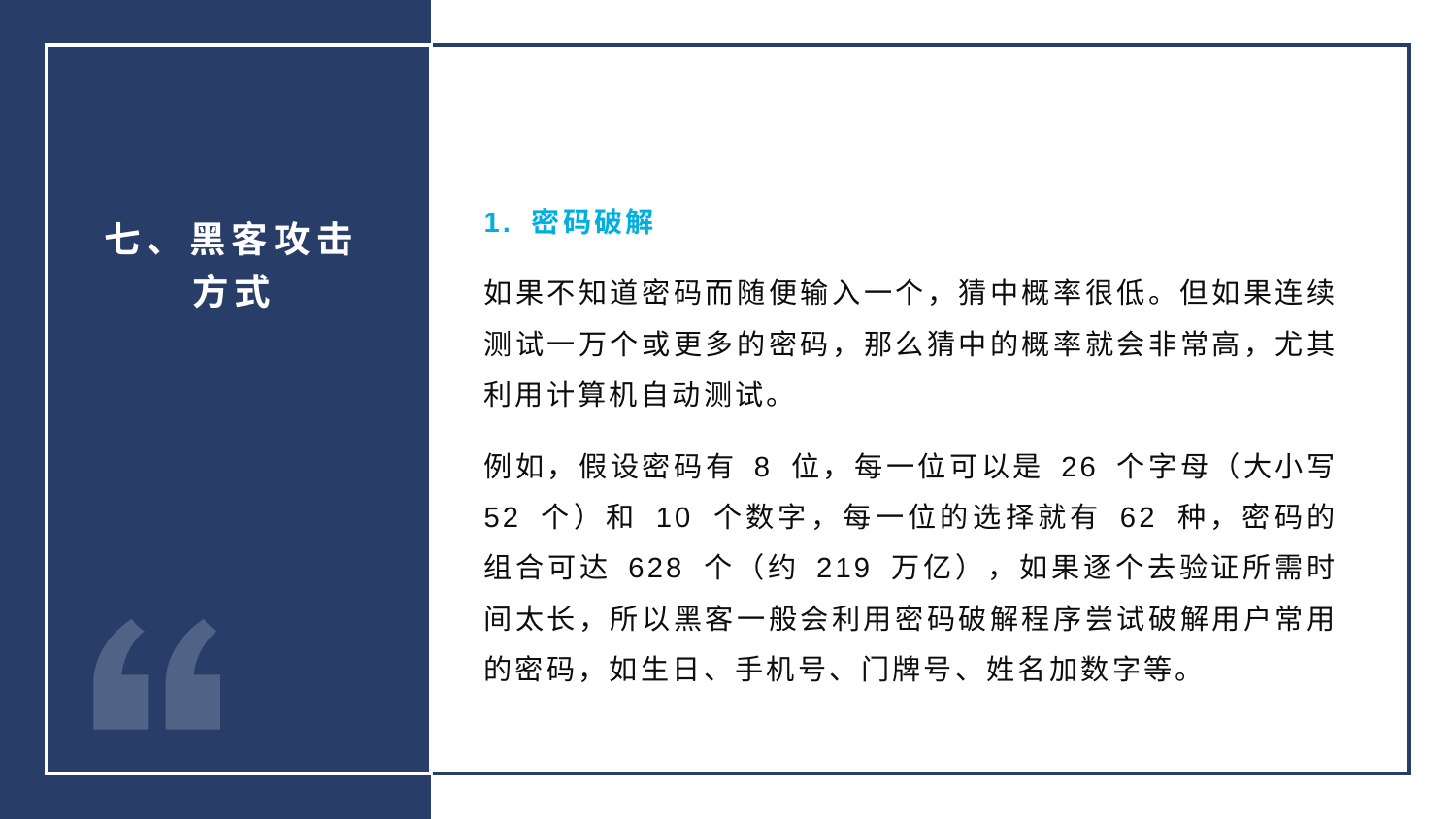

1. 密码破解
如果不知道密码而随便输入一个，猜中概率很低。但如果连续测试一万个或更多的密码，那么猜中的概率就会非常高，尤其利用计算机自动测试。
例如，假设密码有 8 位，每一位可以是 26 个字母（大小写 52 个）和 10 个数字，每一位的选择就有 62 种，密码的组合可达 628 个（约 219 万亿），如果逐个去验证所需时间太长，所以黑客一般会利用密码破解程序尝试破解用户常用的密码，如生日、手机号、门牌号、姓名加数字等。
七、黑客攻击方式